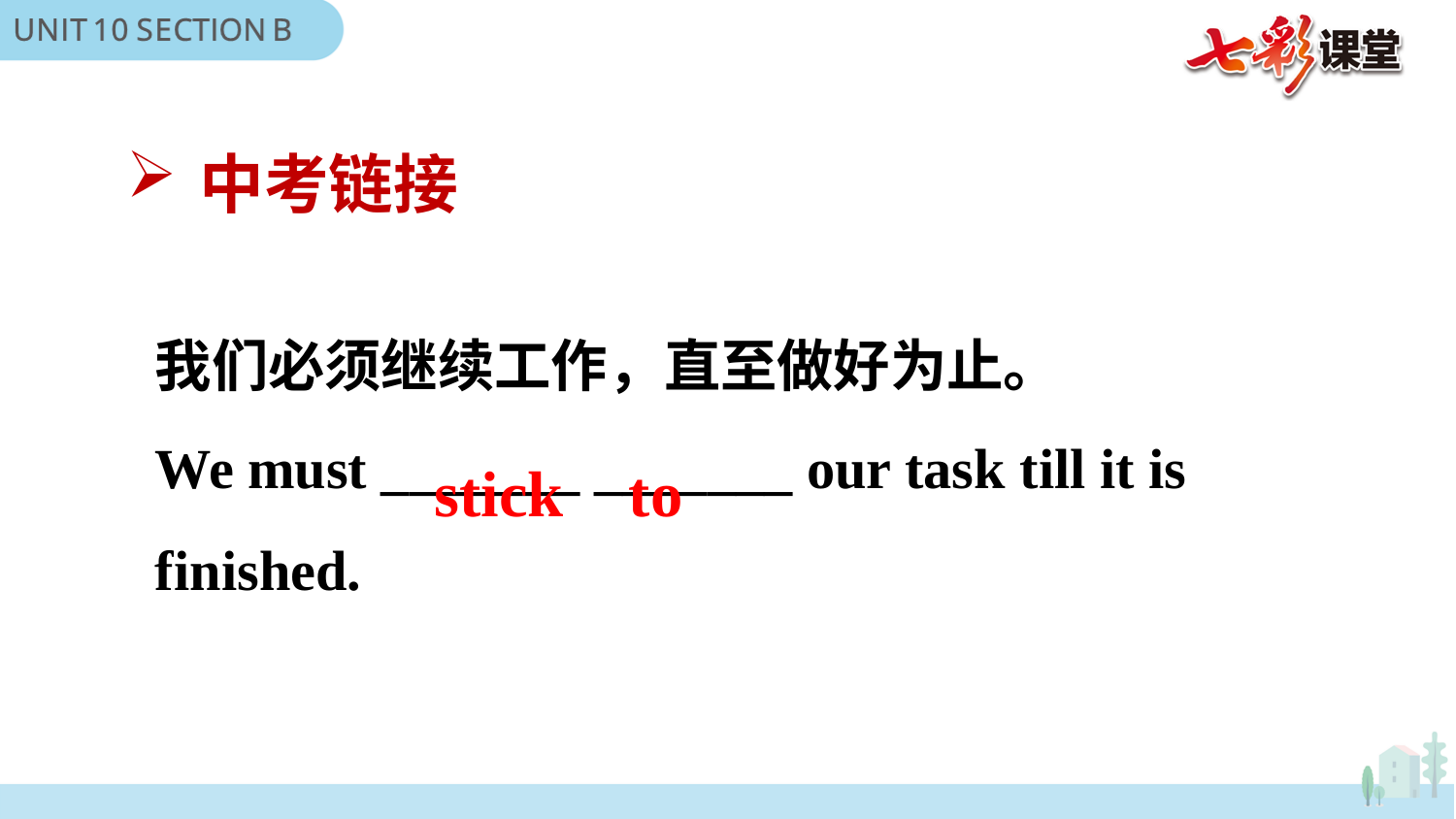

中考链接

我们必须继续工作，直至做好为止。
We must _______ _______ our task till it is finished.
stick    to